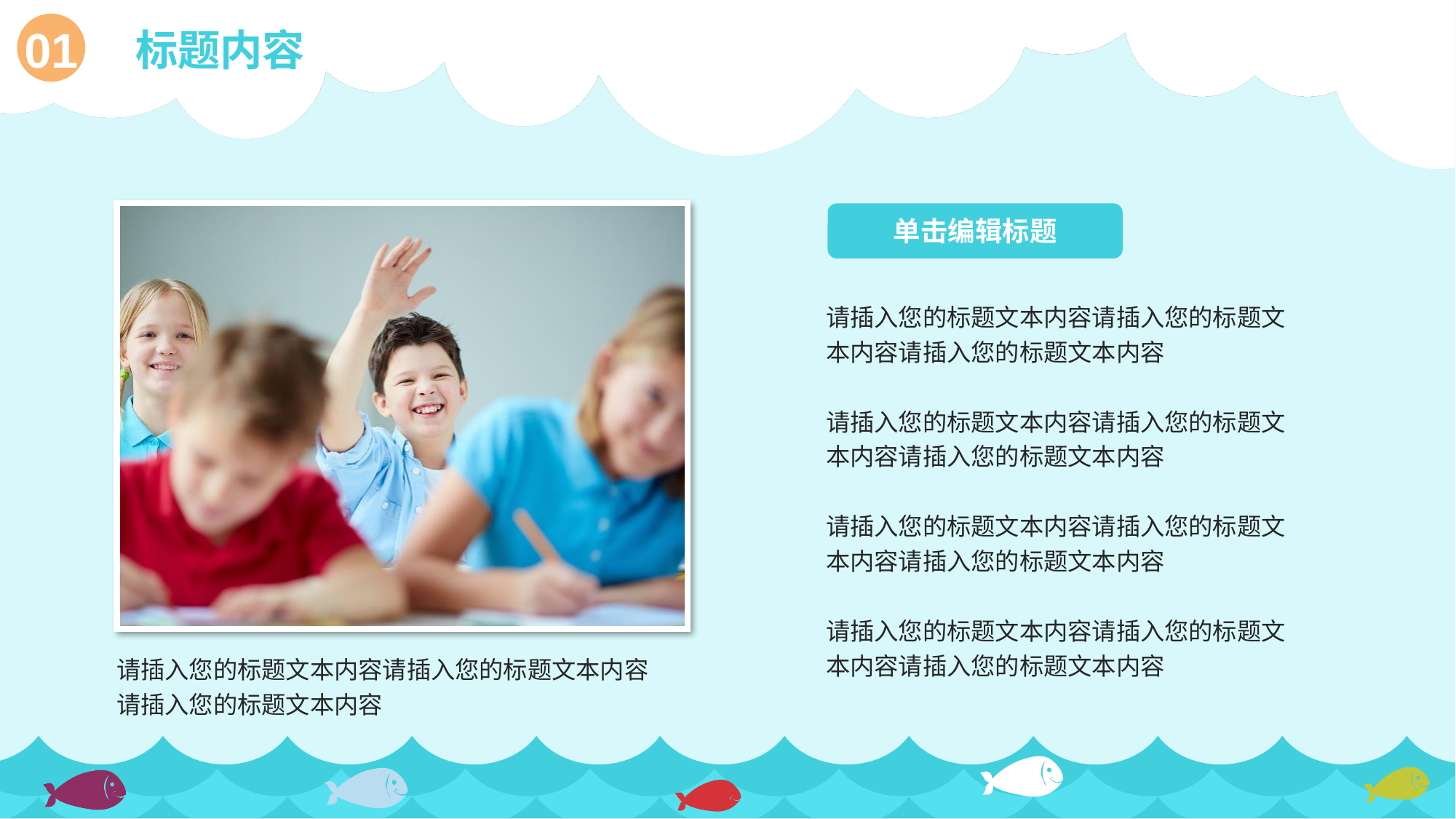

请插入您的标题文本内容请插入您的标题文本内容
请插入您的标题文本内容

单击编辑标题
请插入您的标题文本内容请插入您的标题文本内容请插入您的标题文本内容

请插入您的标题文本内容请插入您的标题文本内容请插入您的标题文本内容

请插入您的标题文本内容请插入您的标题文本内容请插入您的标题文本内容

请插入您的标题文本内容请插入您的标题文本内容请插入您的标题文本内容